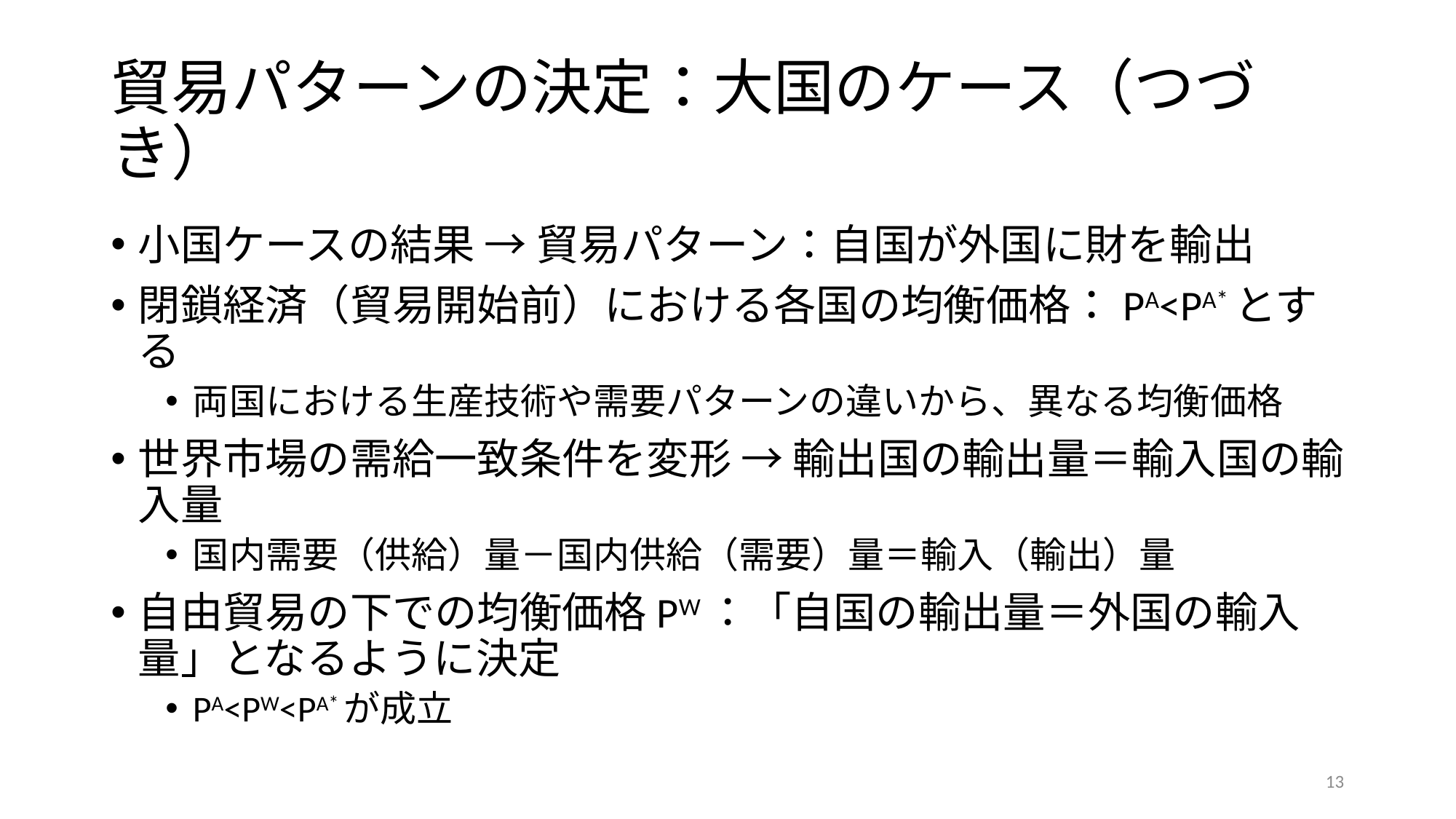

# 貿易パターンの決定：大国のケース（つづき）
小国ケースの結果 → 貿易パターン：自国が外国に財を輸出
閉鎖経済（貿易開始前）における各国の均衡価格：PA<PA*とする
両国における生産技術や需要パターンの違いから、異なる均衡価格
世界市場の需給一致条件を変形 → 輸出国の輸出量＝輸入国の輸入量
国内需要（供給）量－国内供給（需要）量＝輸入（輸出）量
自由貿易の下での均衡価格PW：「自国の輸出量＝外国の輸入量」となるように決定
PA<PW<PA*が成立

13